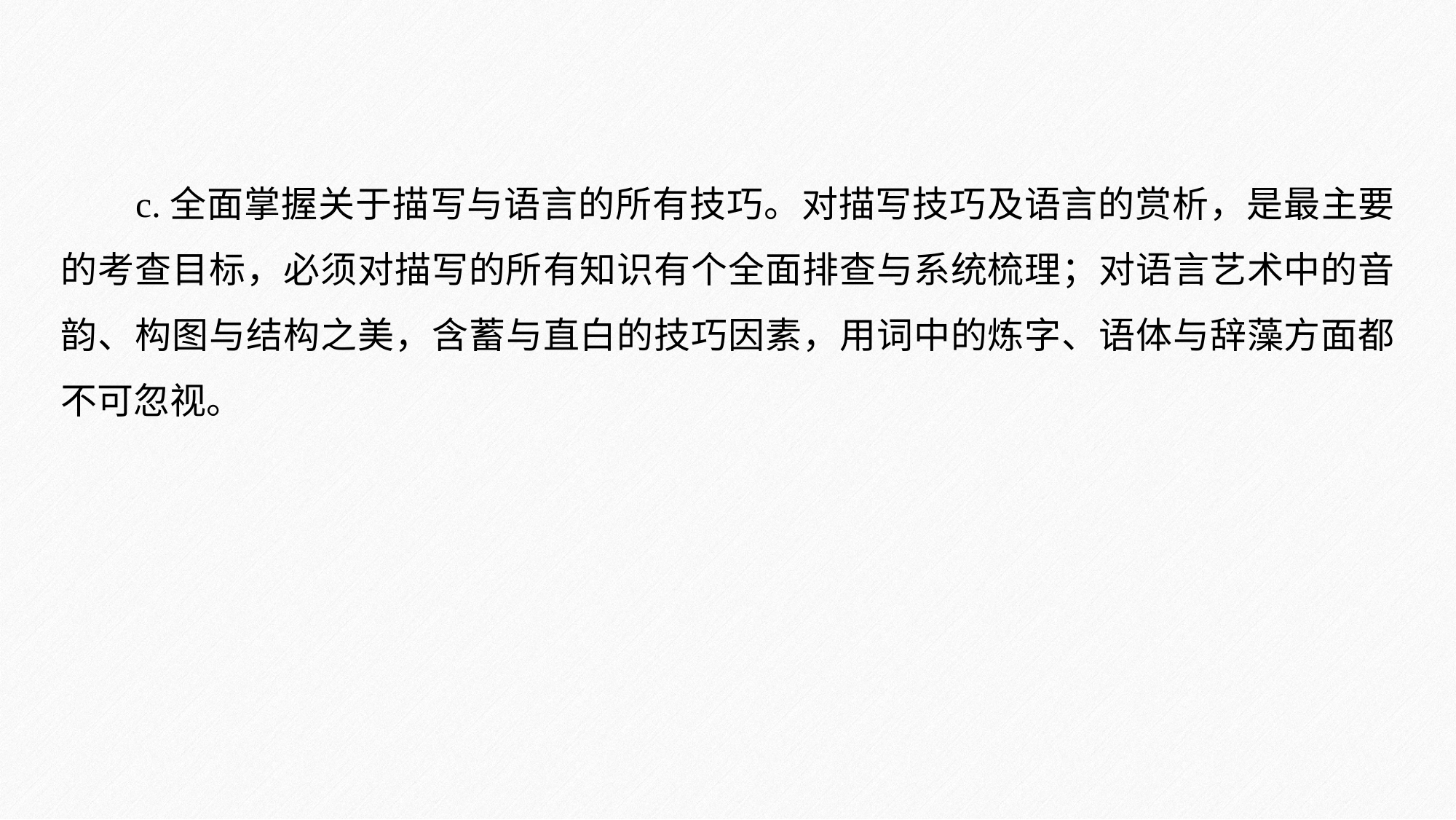

c.全面掌握关于描写与语言的所有技巧。对描写技巧及语言的赏析，是最主要的考查目标，必须对描写的所有知识有个全面排查与系统梳理；对语言艺术中的音韵、构图与结构之美，含蓄与直白的技巧因素，用词中的炼字、语体与辞藻方面都不可忽视。